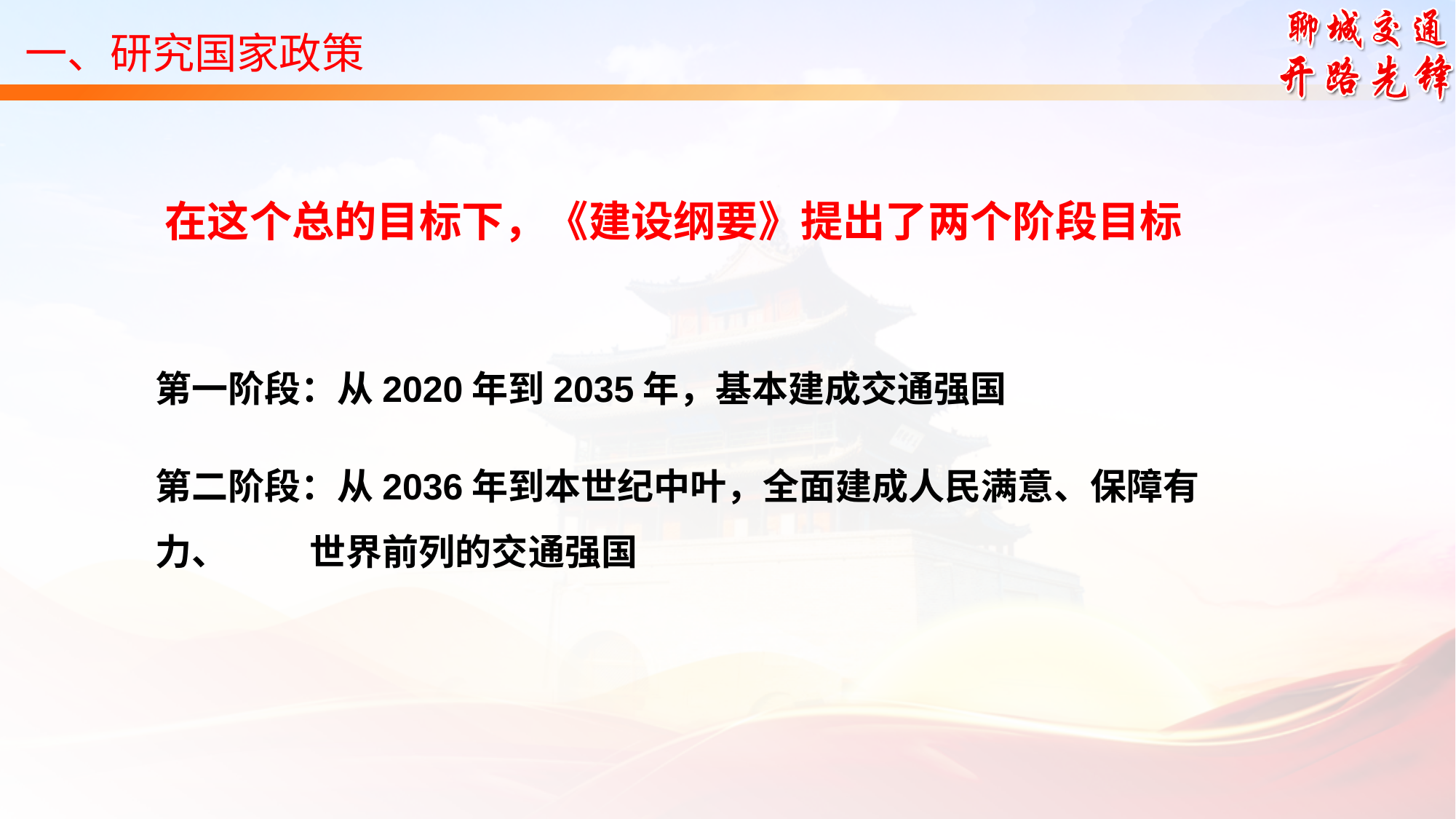

一、研究国家政策
在这个总的目标下，《建设纲要》提出了两个阶段目标
第一阶段：从2020年到2035年，基本建成交通强国
第二阶段：从2036年到本世纪中叶，全面建成人民满意、保障有力、          世界前列的交通强国